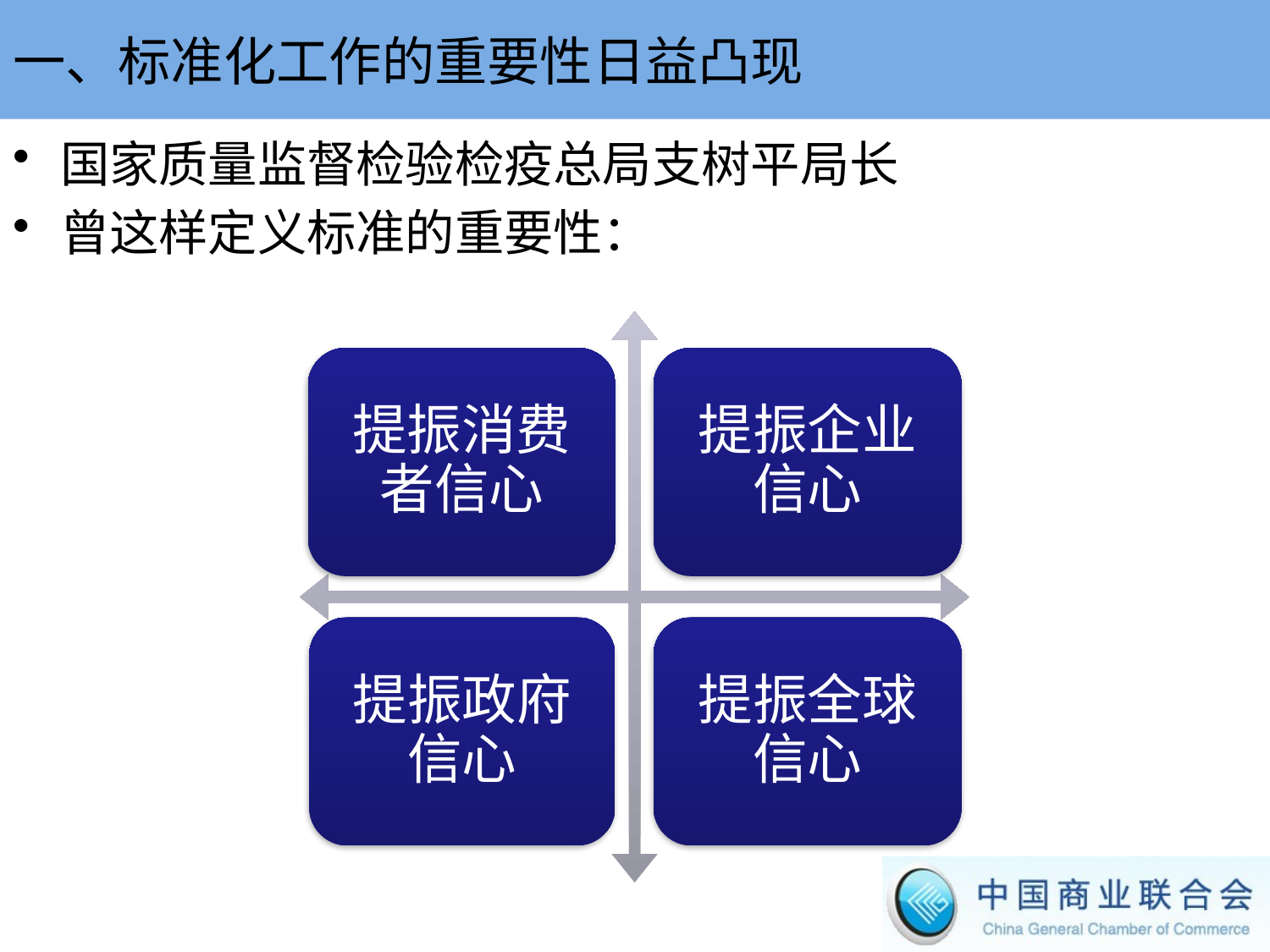

一、标准化工作的重要性日益凸现
国家质量监督检验检疫总局支树平局长
曾这样定义标准的重要性：
提振消费者信心
提振企业信心
提振政府信心
提振全球信心